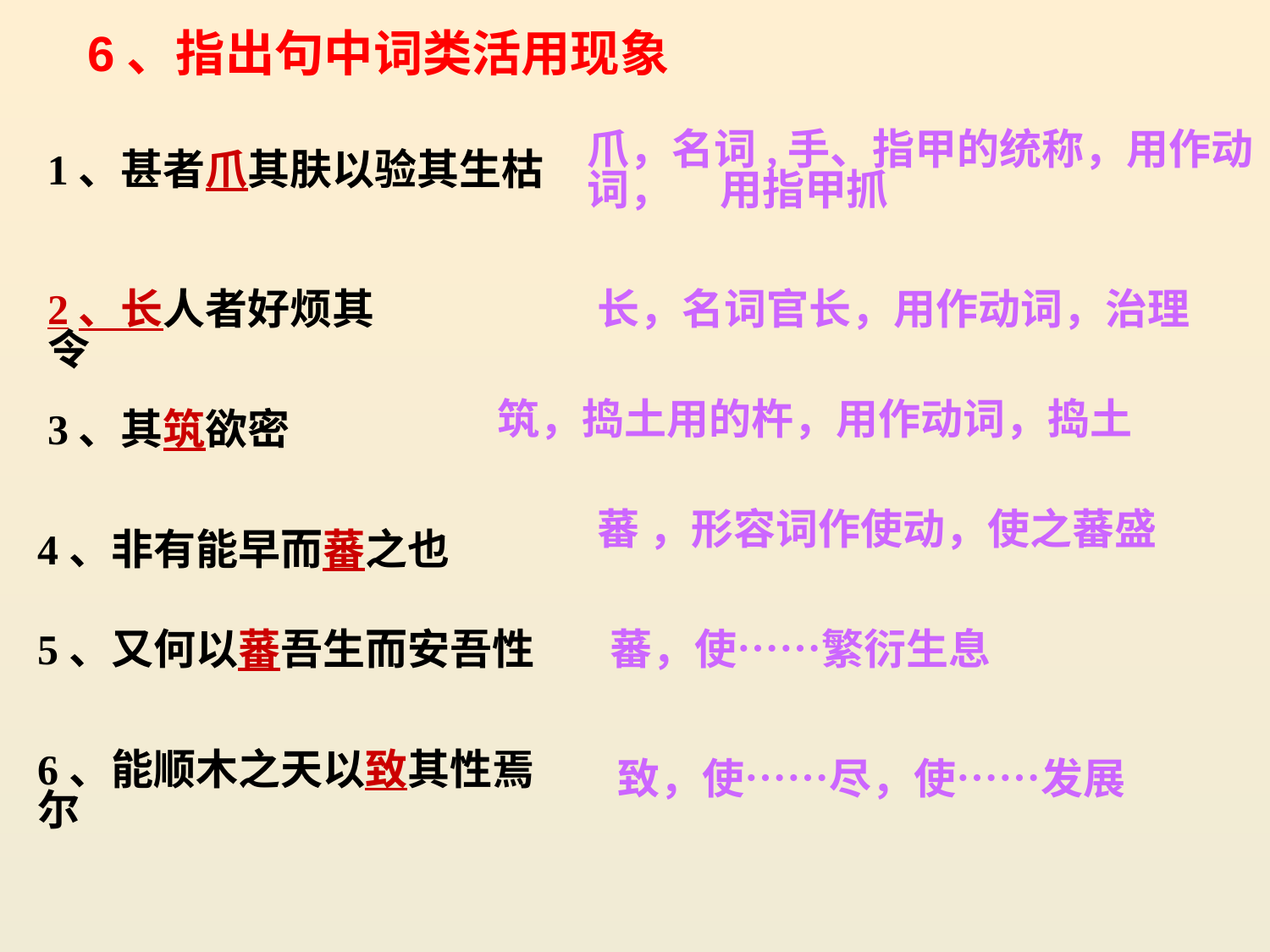

6、指出句中词类活用现象
爪，名词,手、指甲的统称，用作动词，     用指甲抓
1、甚者爪其肤以验其生枯
长，名词官长，用作动词，治理
2、长人者好烦其令
筑，捣土用的杵，用作动词，捣土
3、其筑欲密
蕃 ，形容词作使动，使之蕃盛
4、非有能早而蕃之也
5、又何以蕃吾生而安吾性
蕃，使……繁衍生息
6、能顺木之天以致其性焉尔
致，使……尽，使……发展